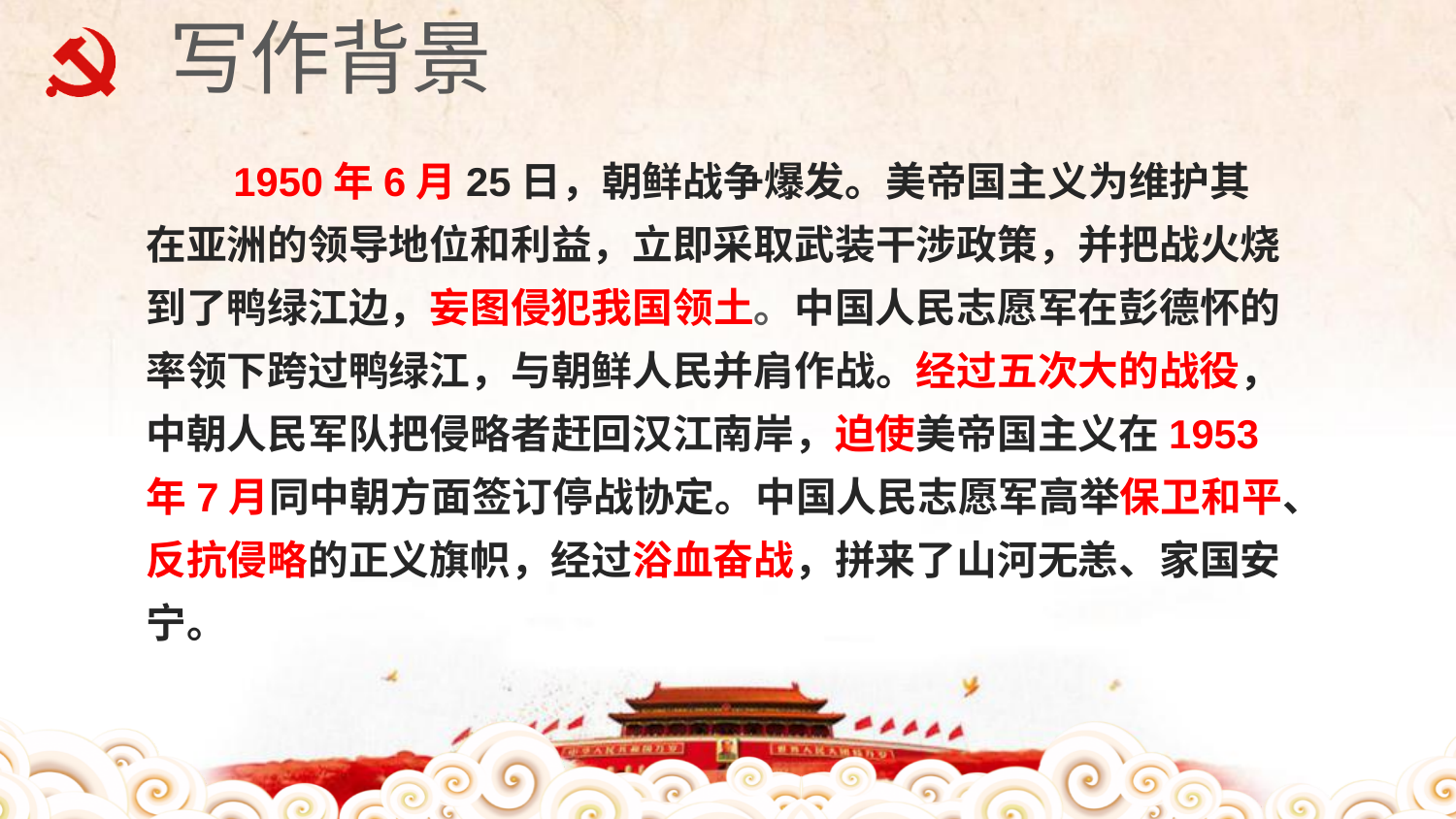

写作背景
    1950年6月25日，朝鲜战争爆发。美帝国主义为维护其在亚洲的领导地位和利益，立即采取武装干涉政策，并把战火烧到了鸭绿江边，妄图侵犯我国领土。中国人民志愿军在彭德怀的率领下跨过鸭绿江，与朝鲜人民并肩作战。经过五次大的战役，中朝人民军队把侵略者赶回汉江南岸，迫使美帝国主义在1953年7月同中朝方面签订停战协定。中国人民志愿军高举保卫和平、反抗侵略的正义旗帜，经过浴血奋战，拼来了山河无恙、家国安宁。
0